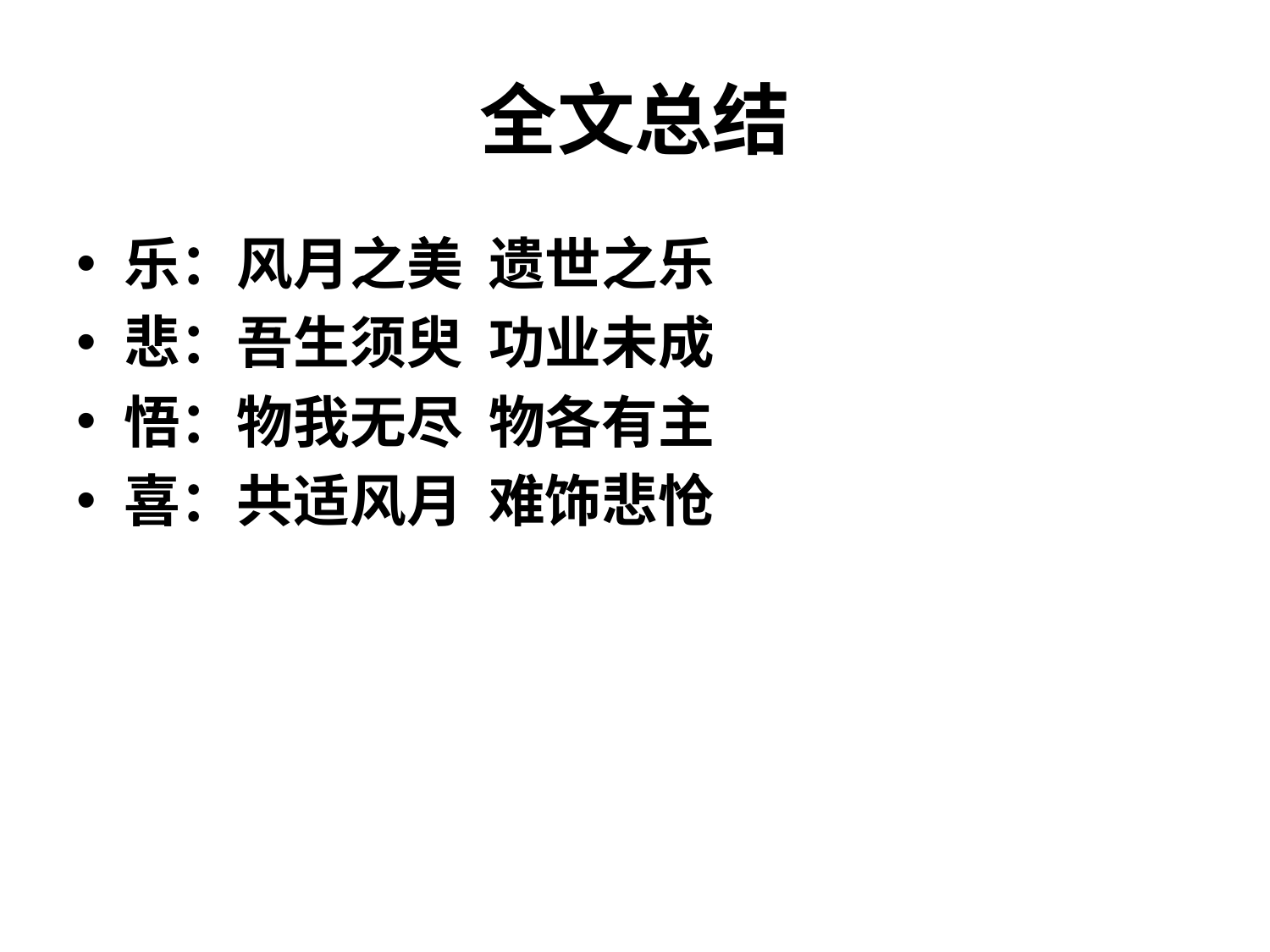

# 全文总结
乐：风月之美  遗世之乐
悲：吾生须臾  功业未成
悟：物我无尽  物各有主
喜：共适风月  难饰悲怆